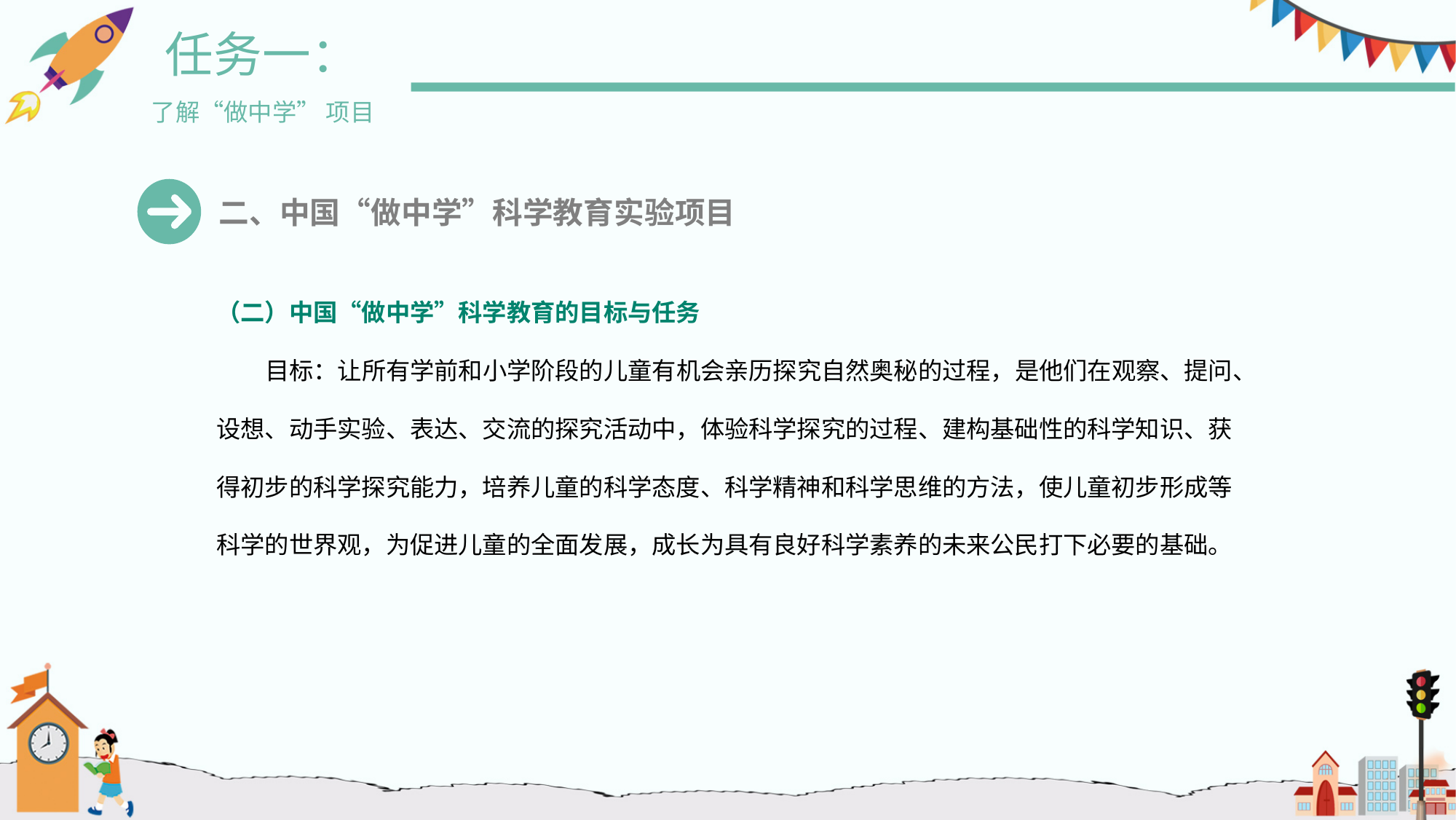

任务一：

了解“做中学” 项目

二、中国“做中学”科学教育实验项目
（二）中国“做中学”科学教育的目标与任务
目标：让所有学前和小学阶段的儿童有机会亲历探究自然奥秘的过程，是他们在观察、提问、设想、动手实验、表达、交流的探究活动中，体验科学探究的过程、建构基础性的科学知识、获得初步的科学探究能力，培养儿童的科学态度、科学精神和科学思维的方法，使儿童初步形成等科学的世界观，为促进儿童的全面发展，成长为具有良好科学素养的未来公民打下必要的基础。